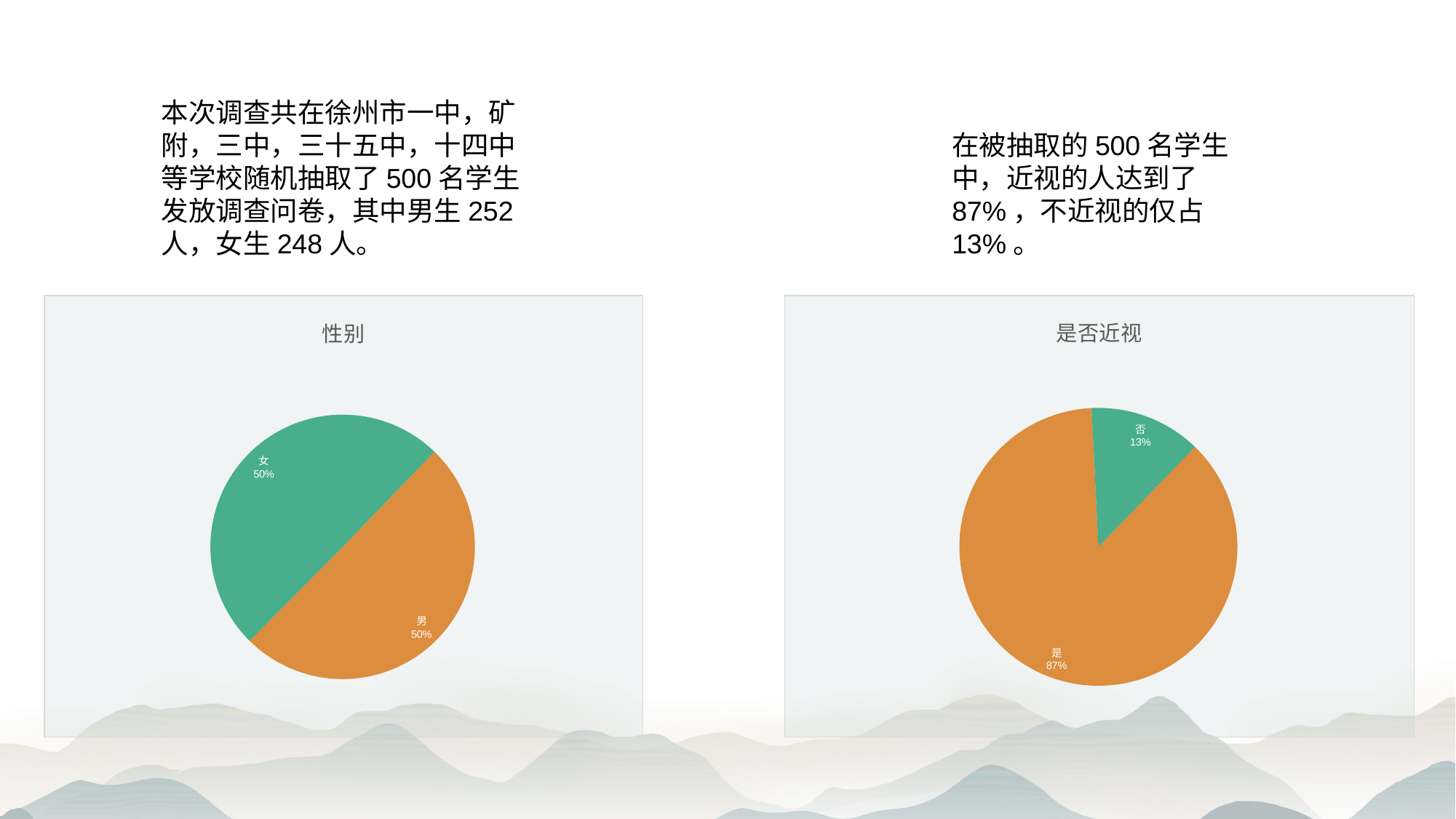

本次调查共在徐州市一中，矿附，三中，三十五中，十四中等学校随机抽取了500名学生发放调查问卷，其中男生252人，女生248人。
在被抽取的500名学生中，近视的人达到了87%，不近视的仅占13%。

### Chart: 是否近视

| Category | 是否近视 |
|---|---|
| 是 | 87.0 |
| 否 | 13.0 |
|  | None |
|  | None |

### Chart: 性别

| Category | 性别 |
|---|---|
| 男 | 50.2 |
| 女 | 49.8 |
|  | None |
|  | None |